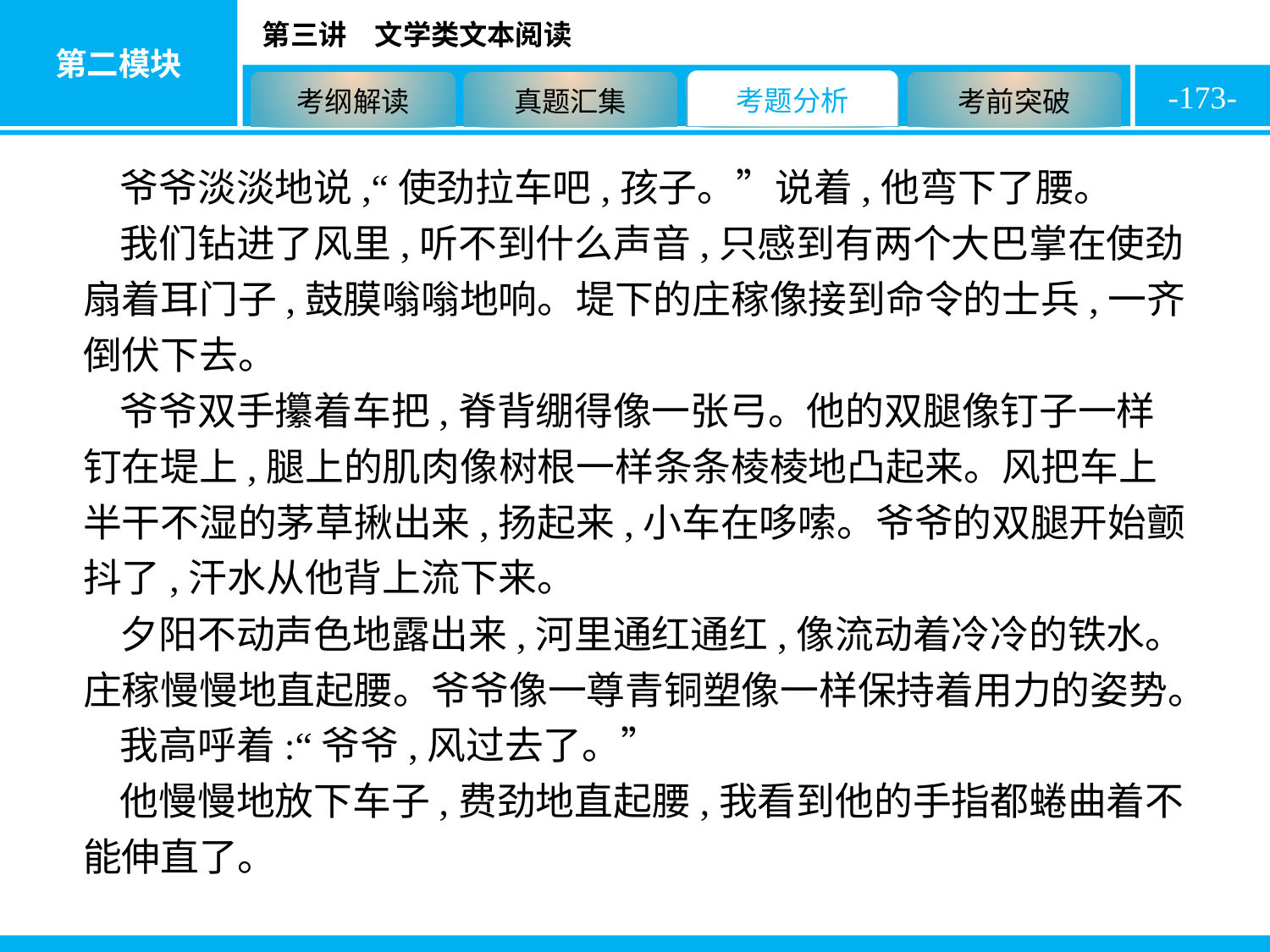

-173-
爷爷淡淡地说,“使劲拉车吧,孩子。”说着,他弯下了腰。
我们钻进了风里,听不到什么声音,只感到有两个大巴掌在使劲扇着耳门子,鼓膜嗡嗡地响。堤下的庄稼像接到命令的士兵,一齐倒伏下去。
爷爷双手攥着车把,脊背绷得像一张弓。他的双腿像钉子一样钉在堤上,腿上的肌肉像树根一样条条棱棱地凸起来。风把车上半干不湿的茅草揪出来,扬起来,小车在哆嗦。爷爷的双腿开始颤抖了,汗水从他背上流下来。
夕阳不动声色地露出来,河里通红通红,像流动着冷冷的铁水。庄稼慢慢地直起腰。爷爷像一尊青铜塑像一样保持着用力的姿势。
我高呼着:“爷爷,风过去了。”
他慢慢地放下车子,费劲地直起腰,我看到他的手指都蜷曲着不能伸直了。